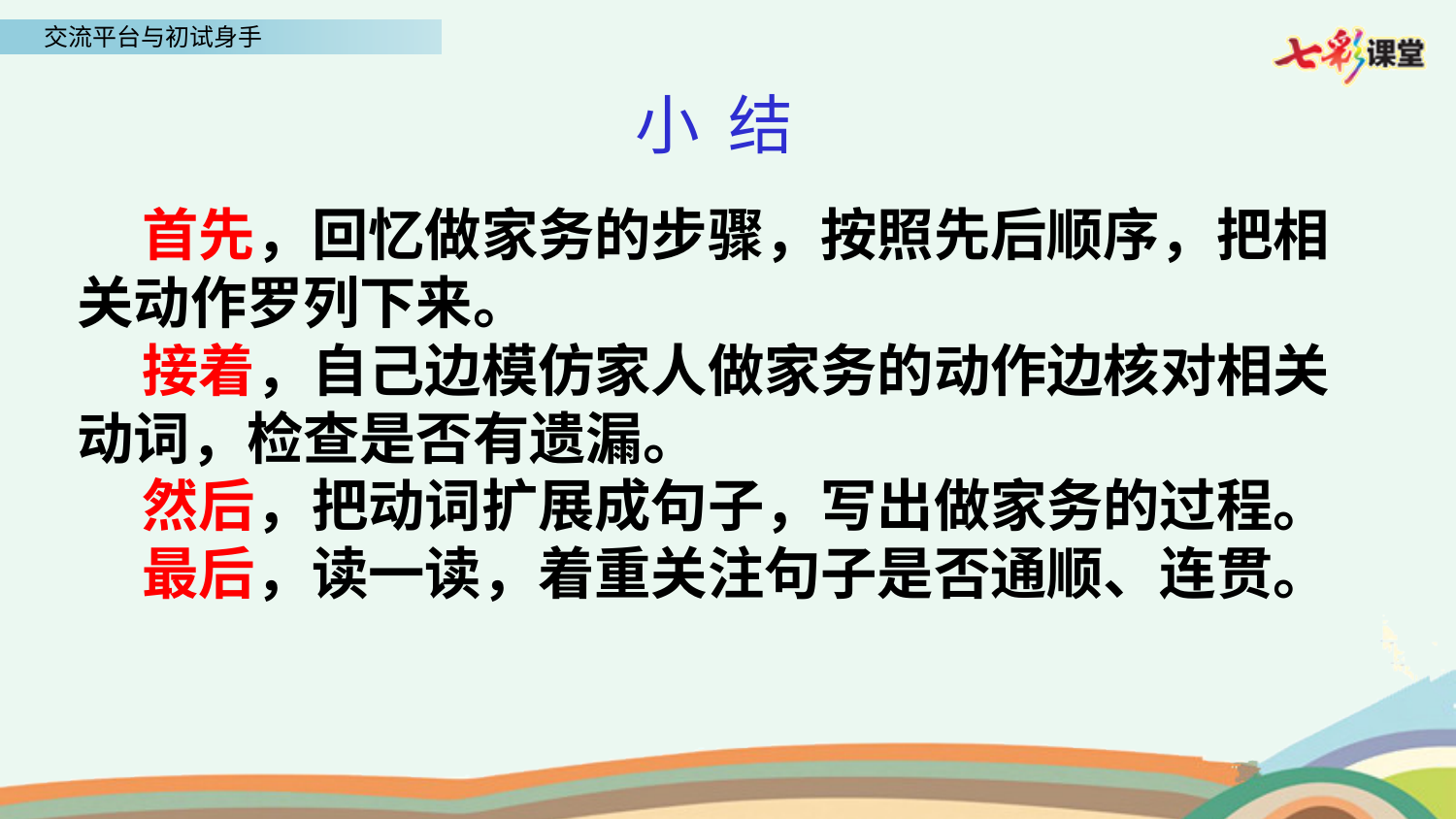

小  结
    首先，回忆做家务的步骤，按照先后顺序，把相关动作罗列下来。
    接着，自己边模仿家人做家务的动作边核对相关动词，检查是否有遗漏。
    然后，把动词扩展成句子，写出做家务的过程。
    最后，读一读，着重关注句子是否通顺、连贯。